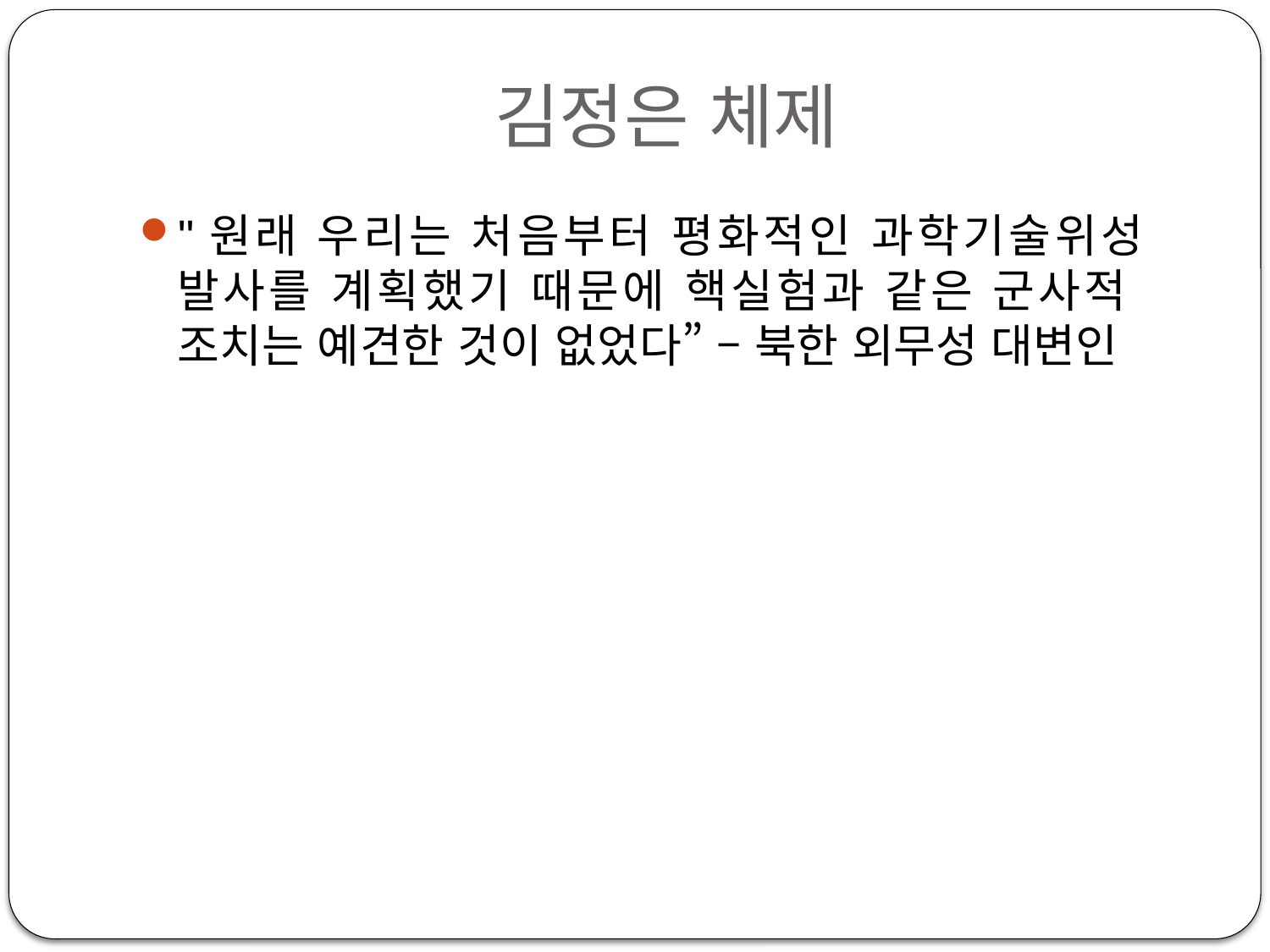

# 김정은 체제
"원래 우리는 처음부터 평화적인 과학기술위성    발사를 계획했기 때문에 핵실험과 같은 군사적     조치는 예견한 것이 없었다” – 북한 외무성 대변인